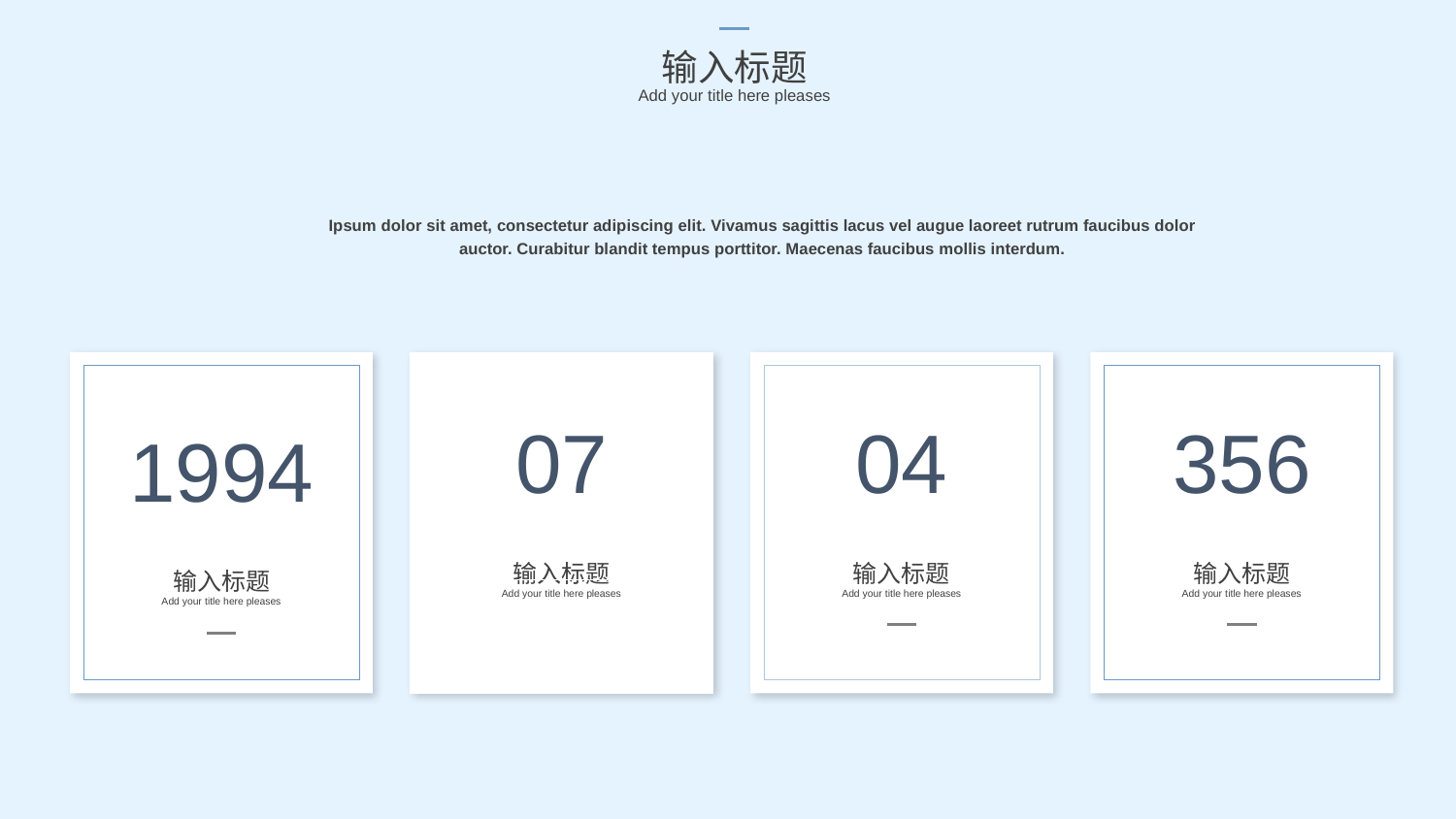

输入标题
Add your title here pleases
Ipsum dolor sit amet, consectetur adipiscing elit. Vivamus sagittis lacus vel augue laoreet rutrum faucibus dolor auctor. Curabitur blandit tempus porttitor. Maecenas faucibus mollis interdum.

1994
输入标题
Add your title here pleases

07
输入标题
Add your title here pleases

04
输入标题
Add your title here pleases

356
输入标题
Add your title here pleases